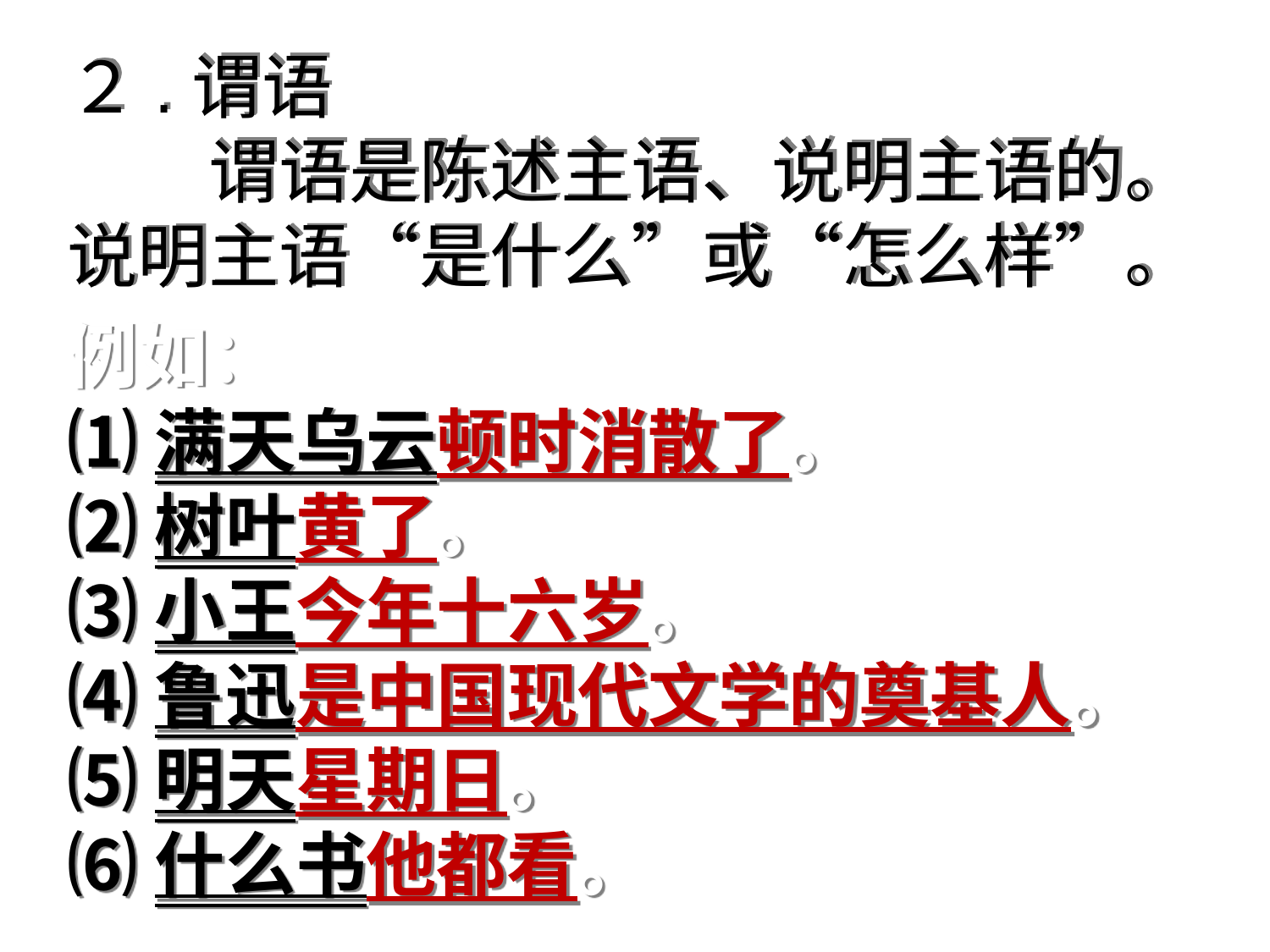

２.谓语
　　谓语是陈述主语、说明主语的。说明主语“是什么”或“怎么样”。
例如：
⑴满天乌云顿时消散了。
⑵树叶黄了。
⑶小王今年十六岁。
⑷鲁迅是中国现代文学的奠基人。
⑸明天星期日。
⑹什么书他都看。